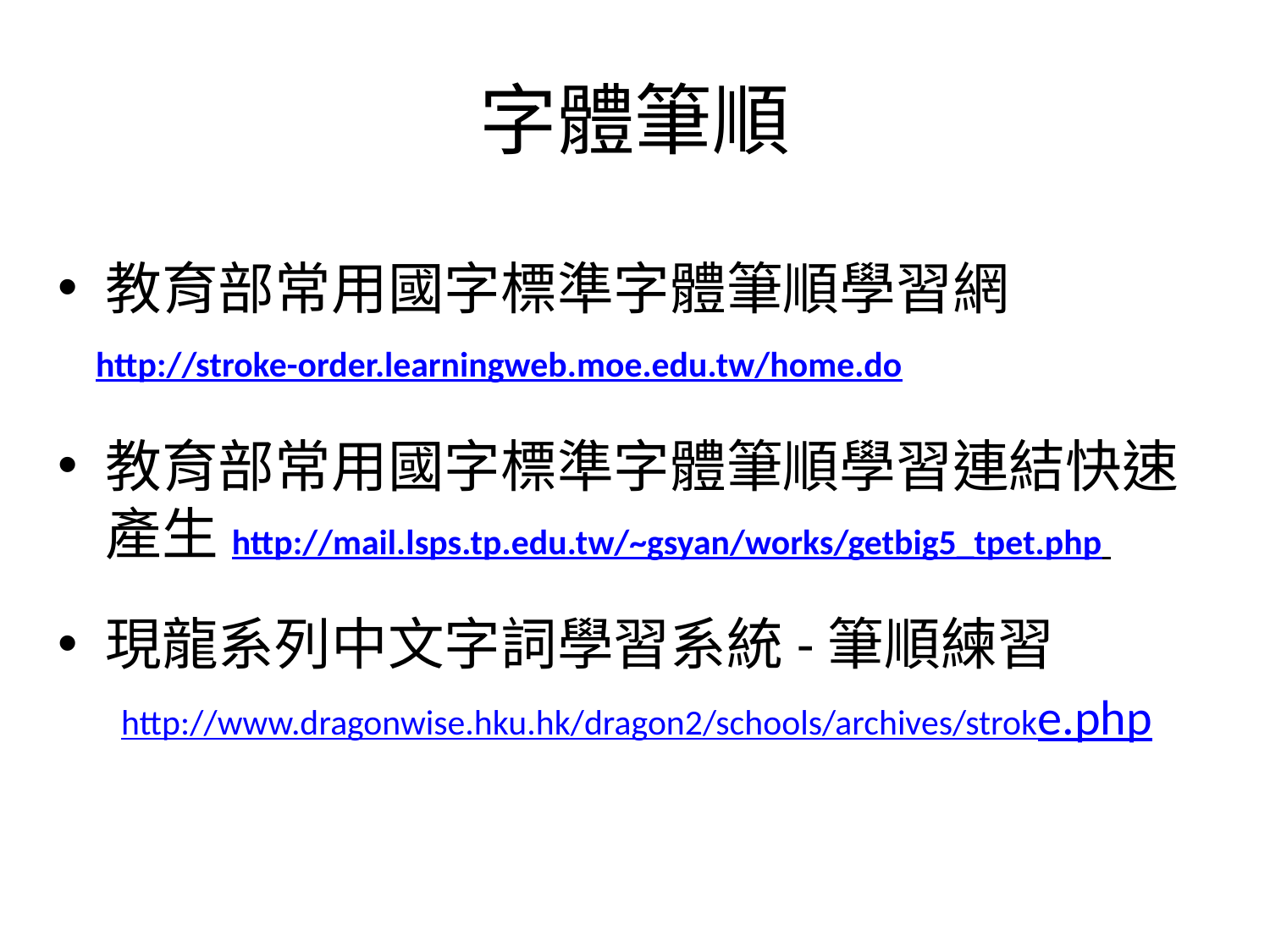

# 字體筆順
教育部常用國字標準字體筆順學習網
   http://stroke-order.learningweb.moe.edu.tw/home.do
教育部常用國字標準字體筆順學習連結快速產生http://mail.lsps.tp.edu.tw/~gsyan/works/getbig5_tpet.php
現龍系列中文字詞學習系統-筆順練習
http://www.dragonwise.hku.hk/dragon2/schools/archives/stroke.php